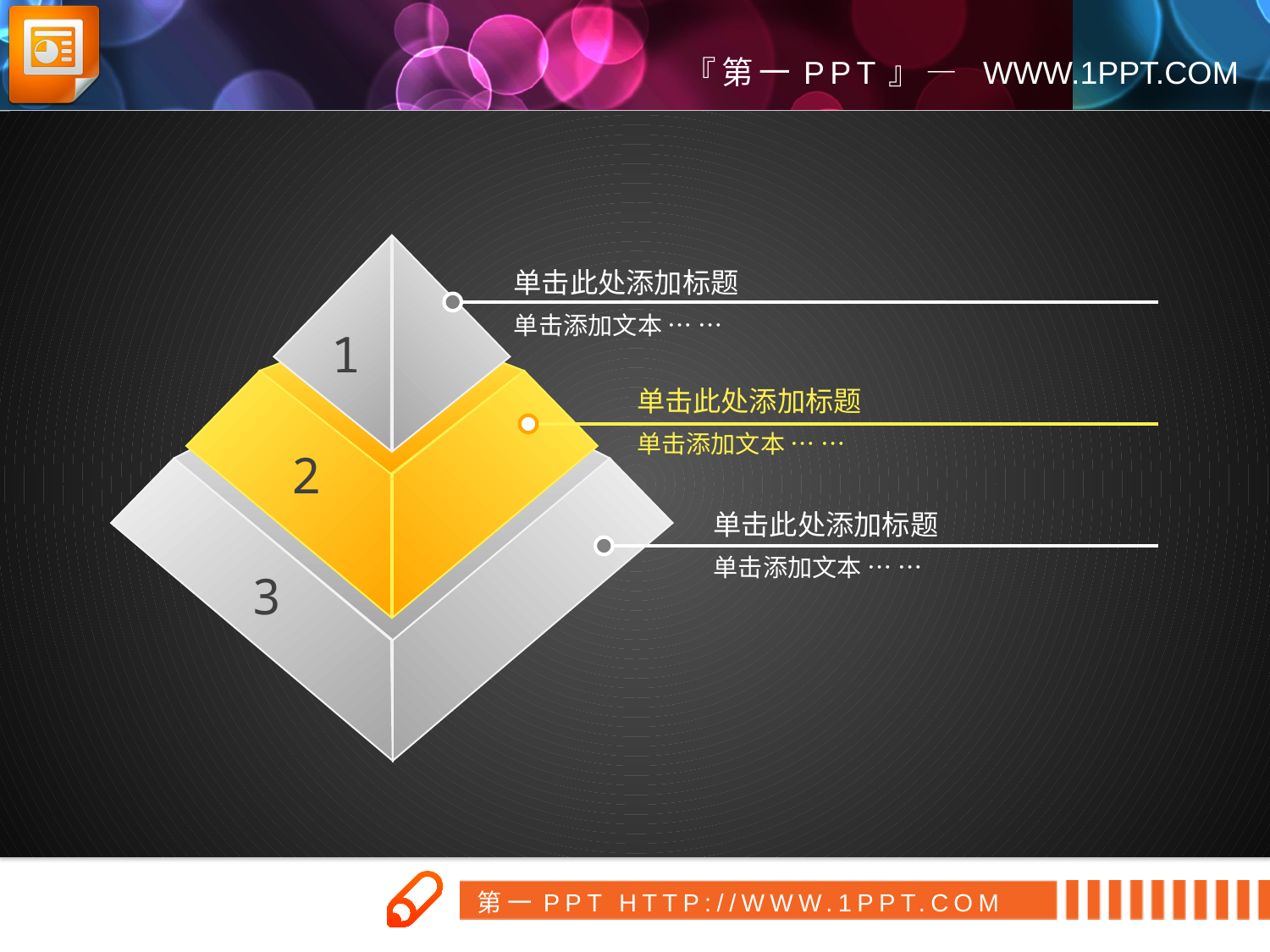

单击此处添加标题

单击添加文本 … …
1

单击此处添加标题

单击添加文本 … …
2
单击此处添加标题

单击添加文本 … …
3